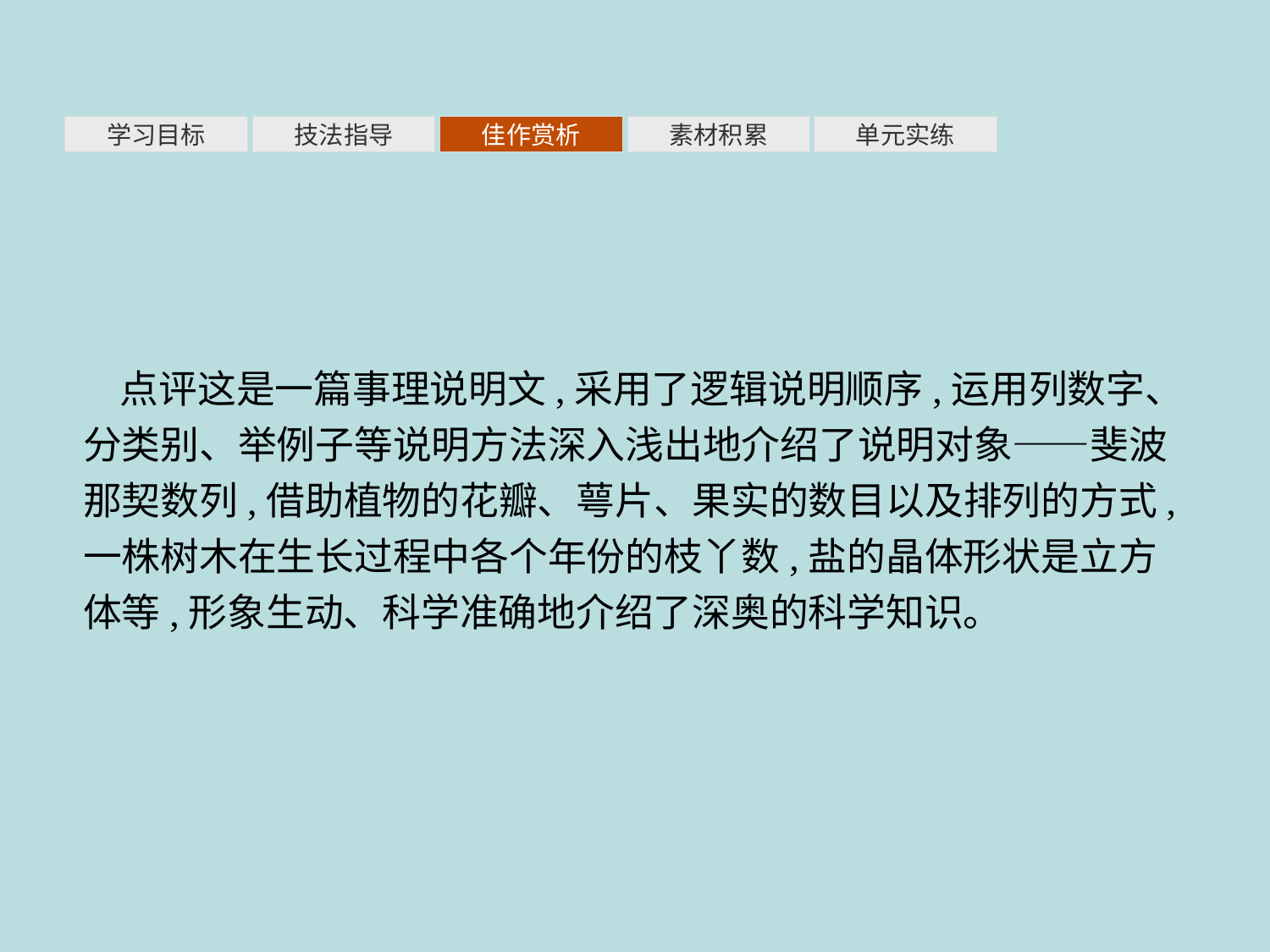

素材积累
学习目标
技法指导
佳作赏析
单元实练
点评这是一篇事理说明文,采用了逻辑说明顺序,运用列数字、分类别、举例子等说明方法深入浅出地介绍了说明对象——斐波那契数列,借助植物的花瓣、萼片、果实的数目以及排列的方式,一株树木在生长过程中各个年份的枝丫数,盐的晶体形状是立方体等,形象生动、科学准确地介绍了深奥的科学知识。